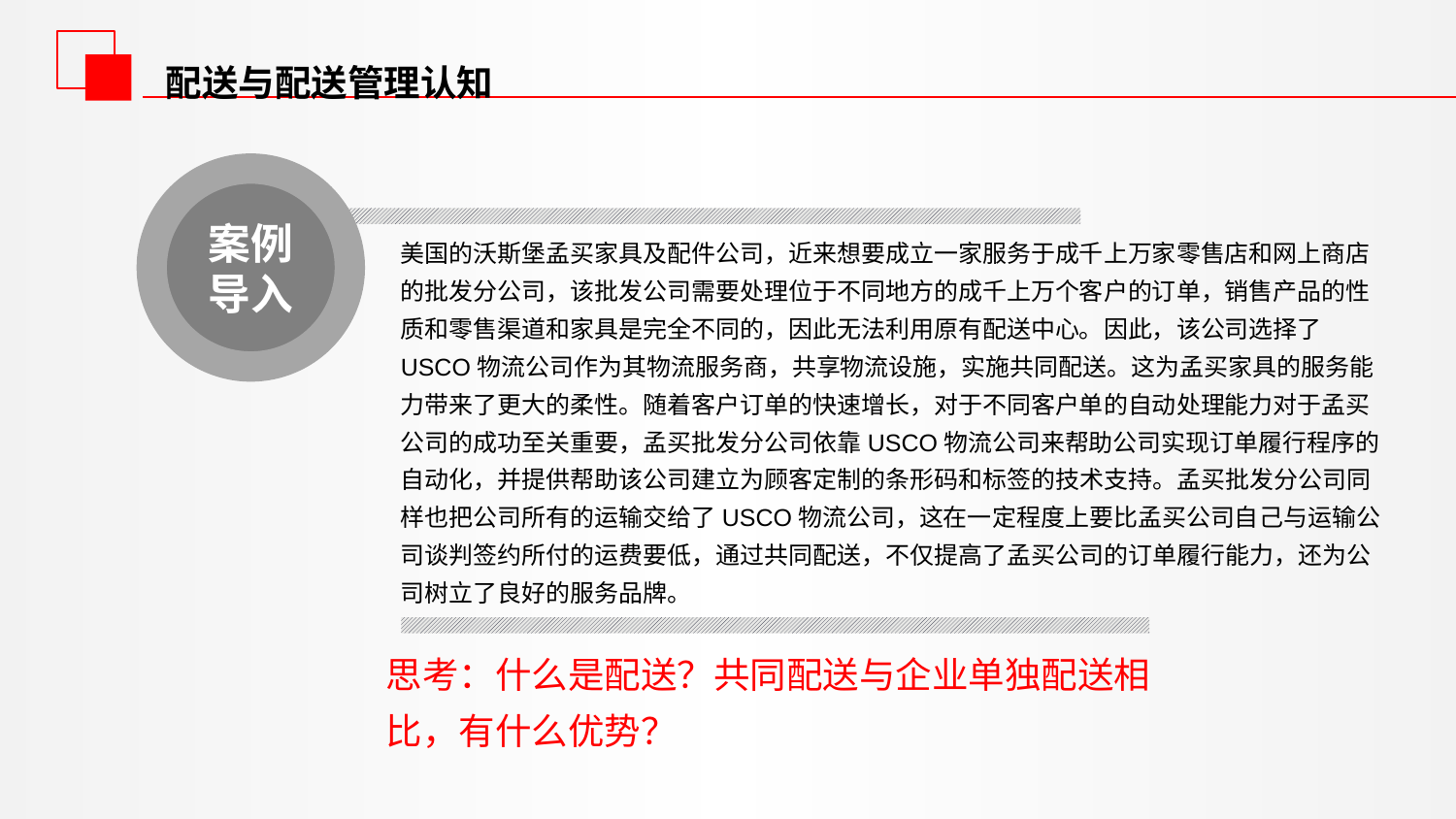

配送与配送管理认知
案例导入

美国的沃斯堡孟买家具及配件公司，近来想要成立一家服务于成千上万家零售店和网上商店的批发分公司，该批发公司需要处理位于不同地方的成千上万个客户的订单，销售产品的性质和零售渠道和家具是完全不同的，因此无法利用原有配送中心。因此，该公司选择了USCO物流公司作为其物流服务商，共享物流设施，实施共同配送。这为孟买家具的服务能力带来了更大的柔性。随着客户订单的快速增长，对于不同客户单的自动处理能力对于孟买公司的成功至关重要，孟买批发分公司依靠USCO物流公司来帮助公司实现订单履行程序的自动化，并提供帮助该公司建立为顾客定制的条形码和标签的技术支持。孟买批发分公司同样也把公司所有的运输交给了USCO物流公司，这在一定程度上要比孟买公司自己与运输公司谈判签约所付的运费要低，通过共同配送，不仅提高了孟买公司的订单履行能力，还为公司树立了良好的服务品牌。

思考：什么是配送？共同配送与企业单独配送相比，有什么优势？